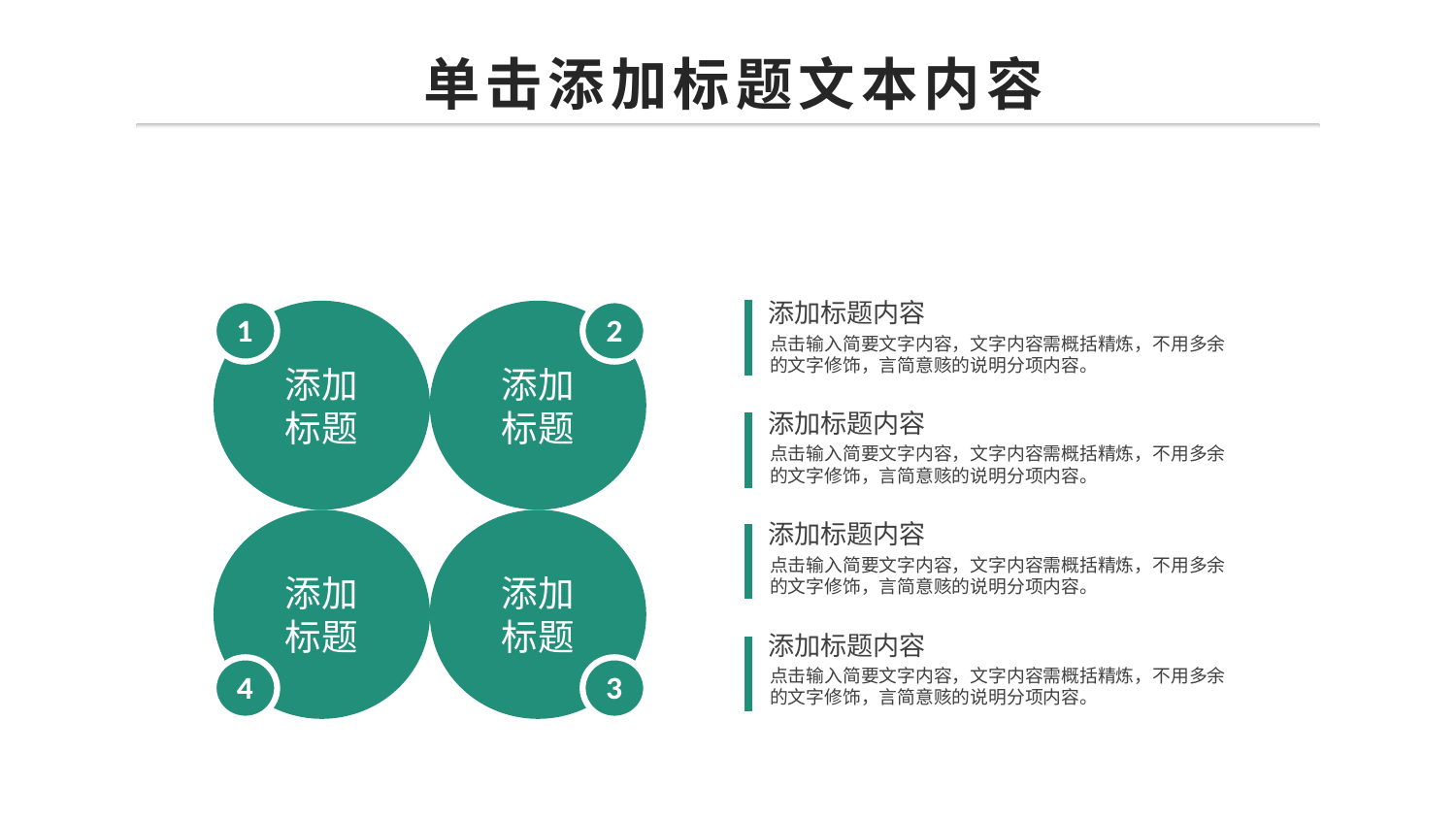

单击添加标题文本内容
1
2
添加标题内容
点击输入简要文字内容，文字内容需概括精炼，不用多余的文字修饰，言简意赅的说明分项内容。
添加
标题
添加
标题
添加标题内容
点击输入简要文字内容，文字内容需概括精炼，不用多余的文字修饰，言简意赅的说明分项内容。
添加
标题
添加
标题
添加标题内容
点击输入简要文字内容，文字内容需概括精炼，不用多余的文字修饰，言简意赅的说明分项内容。
添加标题内容
点击输入简要文字内容，文字内容需概括精炼，不用多余的文字修饰，言简意赅的说明分项内容。
4
3